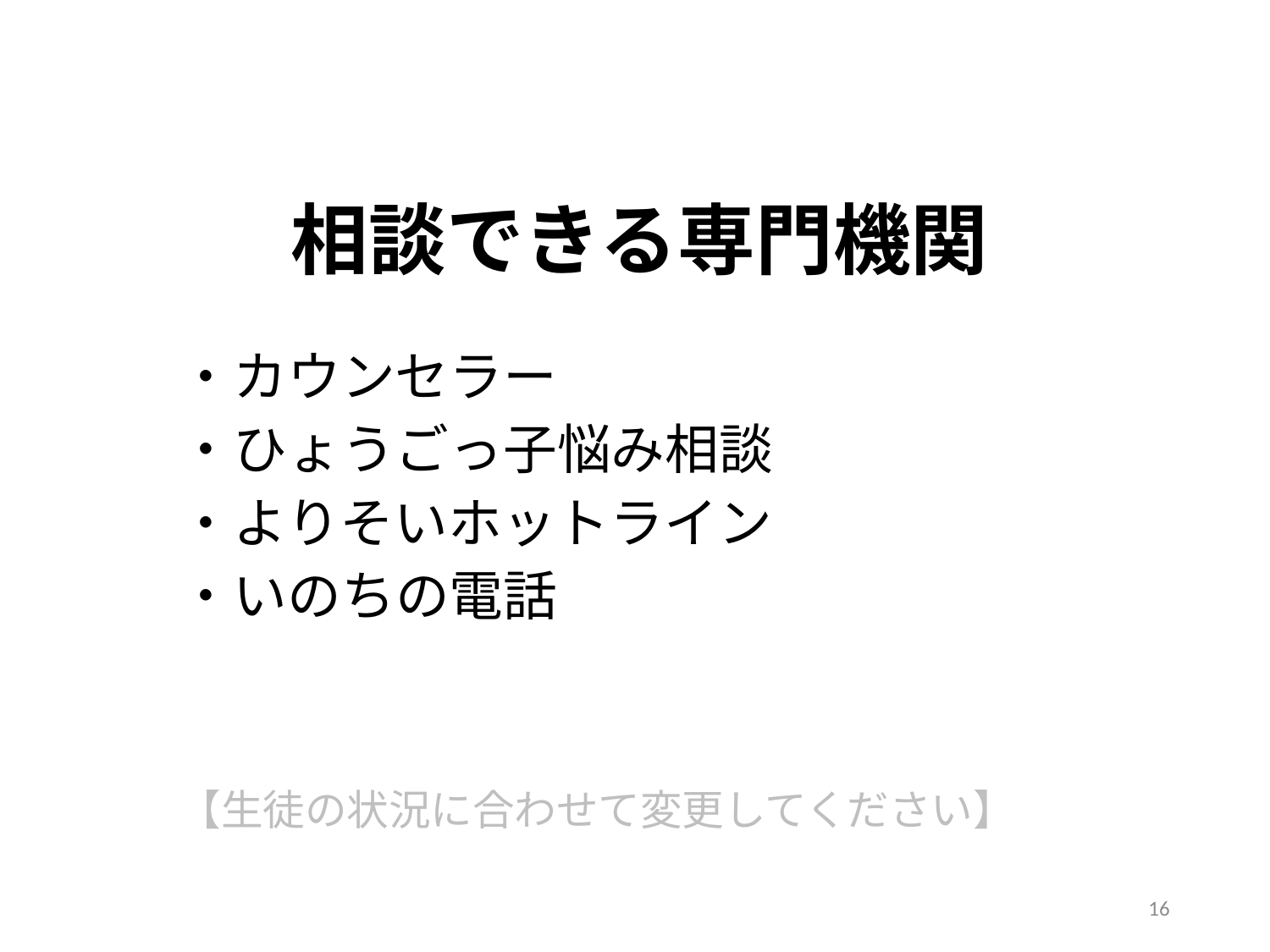

# 相談できる専門機関
・カウンセラー
・ひょうごっ子悩み相談
・よりそいホットライン
・いのちの電話

【生徒の状況に合わせて変更してください】
16